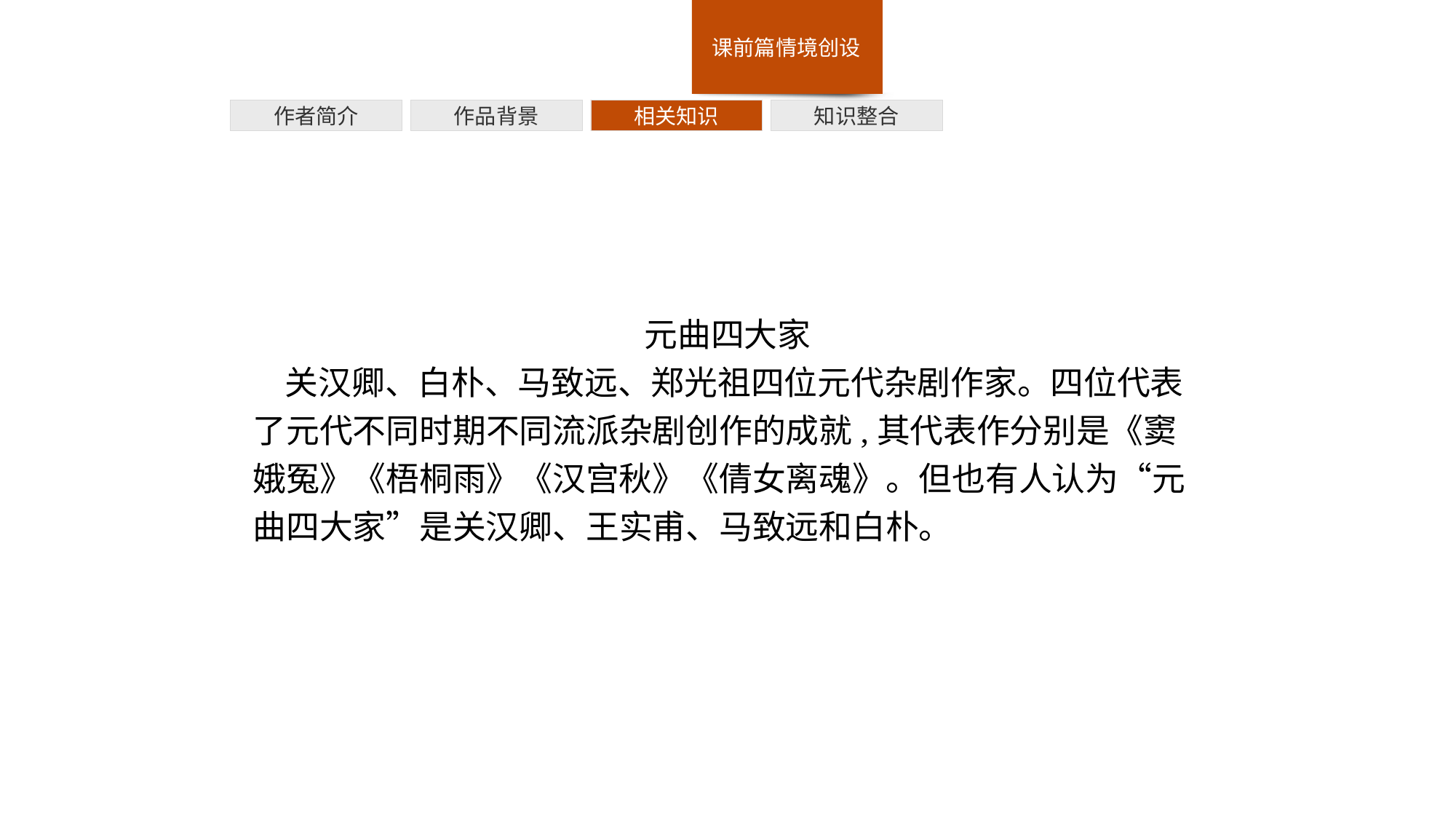

作者简介
作品背景
相关知识
知识整合
元曲四大家
关汉卿、白朴、马致远、郑光祖四位元代杂剧作家。四位代表了元代不同时期不同流派杂剧创作的成就,其代表作分别是《窦娥冤》《梧桐雨》《汉宫秋》《倩女离魂》。但也有人认为“元曲四大家”是关汉卿、王实甫、马致远和白朴。